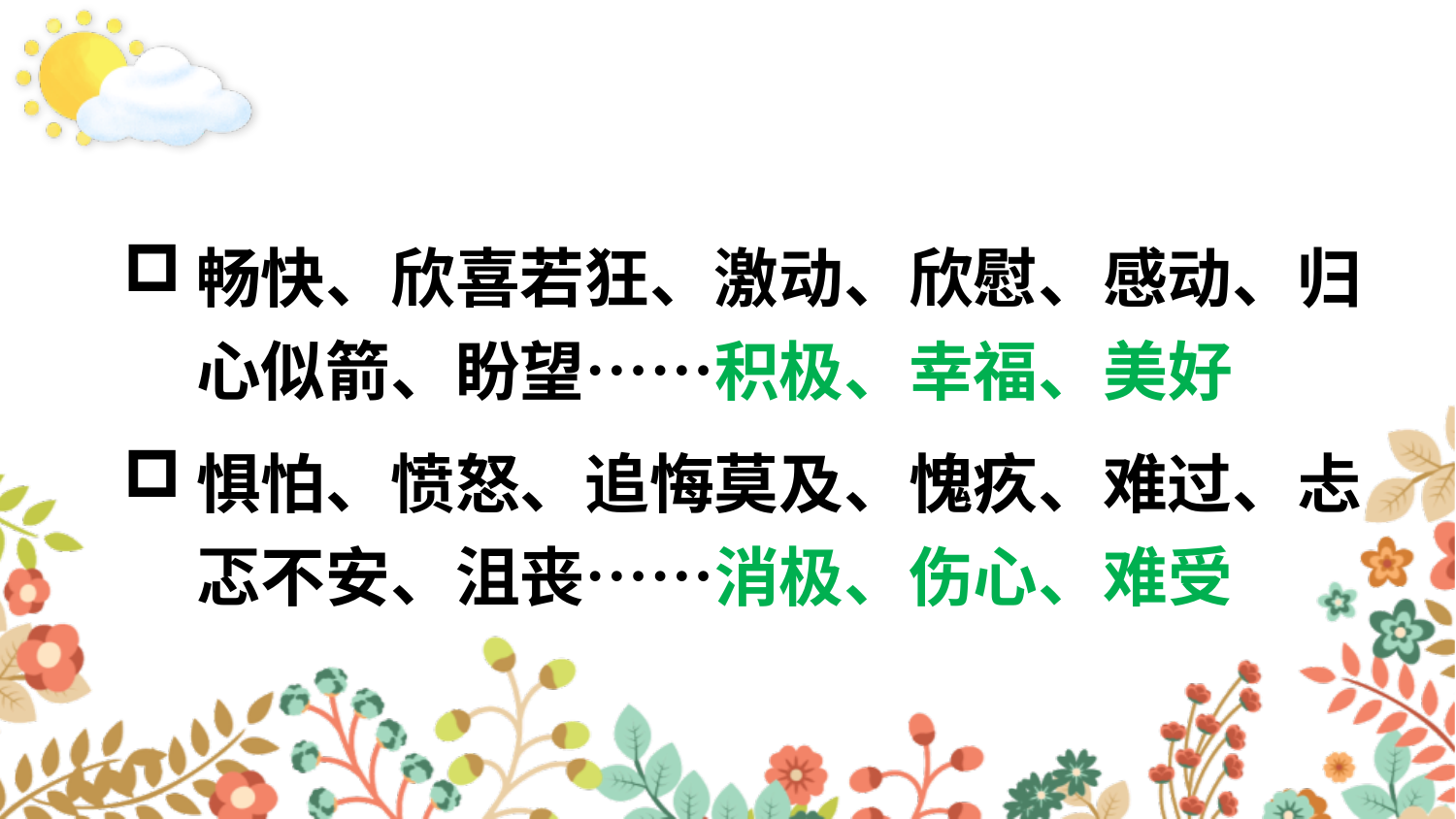

畅快、欣喜若狂、激动、欣慰、感动、归心似箭、盼望……积极、幸福、美好
惧怕、愤怒、追悔莫及、愧疚、难过、忐忑不安、沮丧……消极、伤心、难受